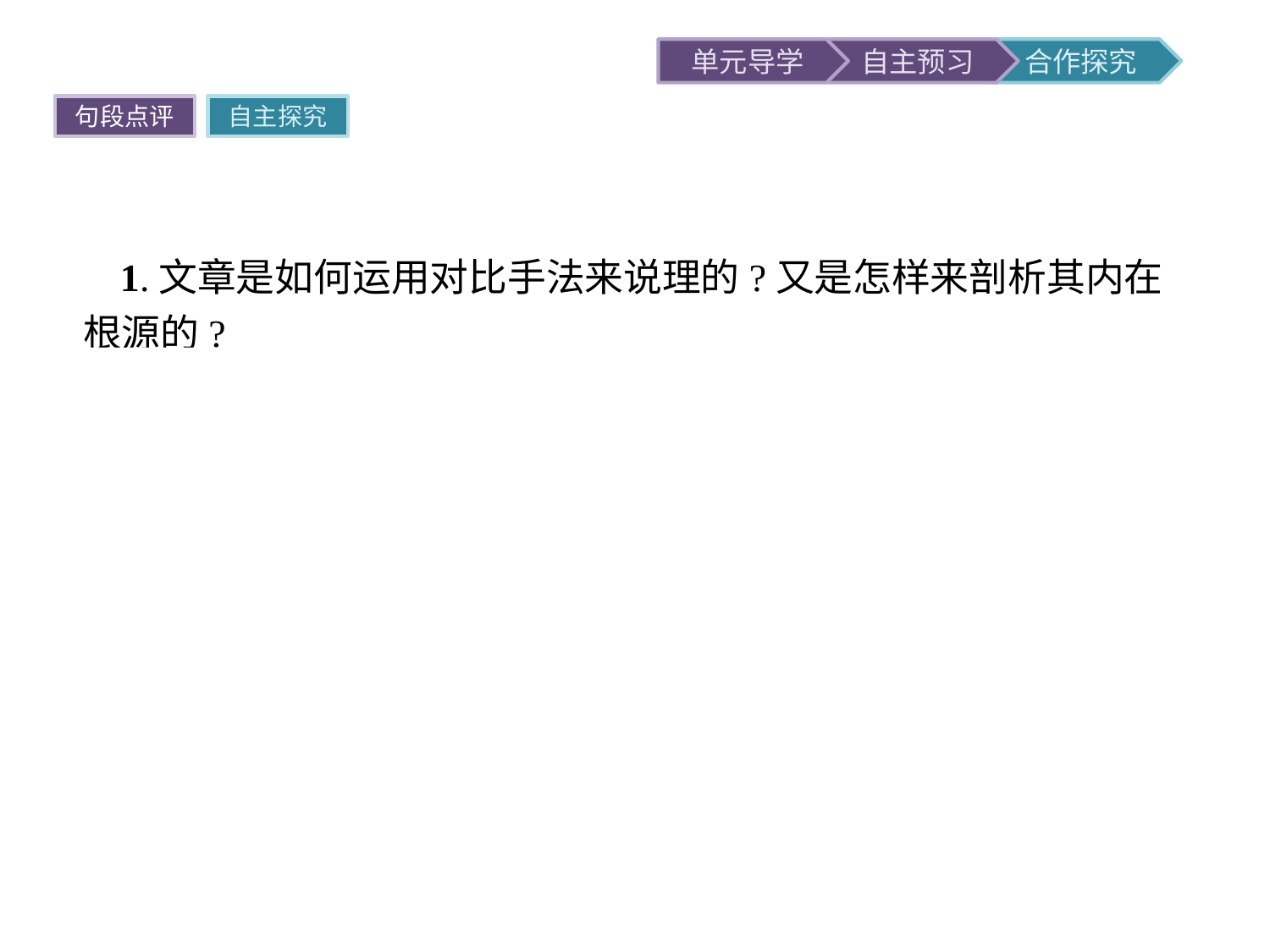

句段点评
自主探究
1.文章是如何运用对比手法来说理的?又是怎样来剖析其内在根源的?
提示对比手法是本文的一个重点,在具体的文章论述中,作者采用了纵横双向对比的手法。其中纵向是“古之君子”和“今之君子”的对比,在对比的过程中主要围绕“责己”和“待人”的两种不同态度,揭示出了“今之君子”的丑恶嘴脸,而横向对比则集中体现在“应者”和“不应者”之间的对比以及“古之君子”和“今之君子”中对己和待人两种态度的对比,前者揭示了不良社会风气对人们心理的影响,后者则在比较中体现出古之君子和今之君子品质的高下。